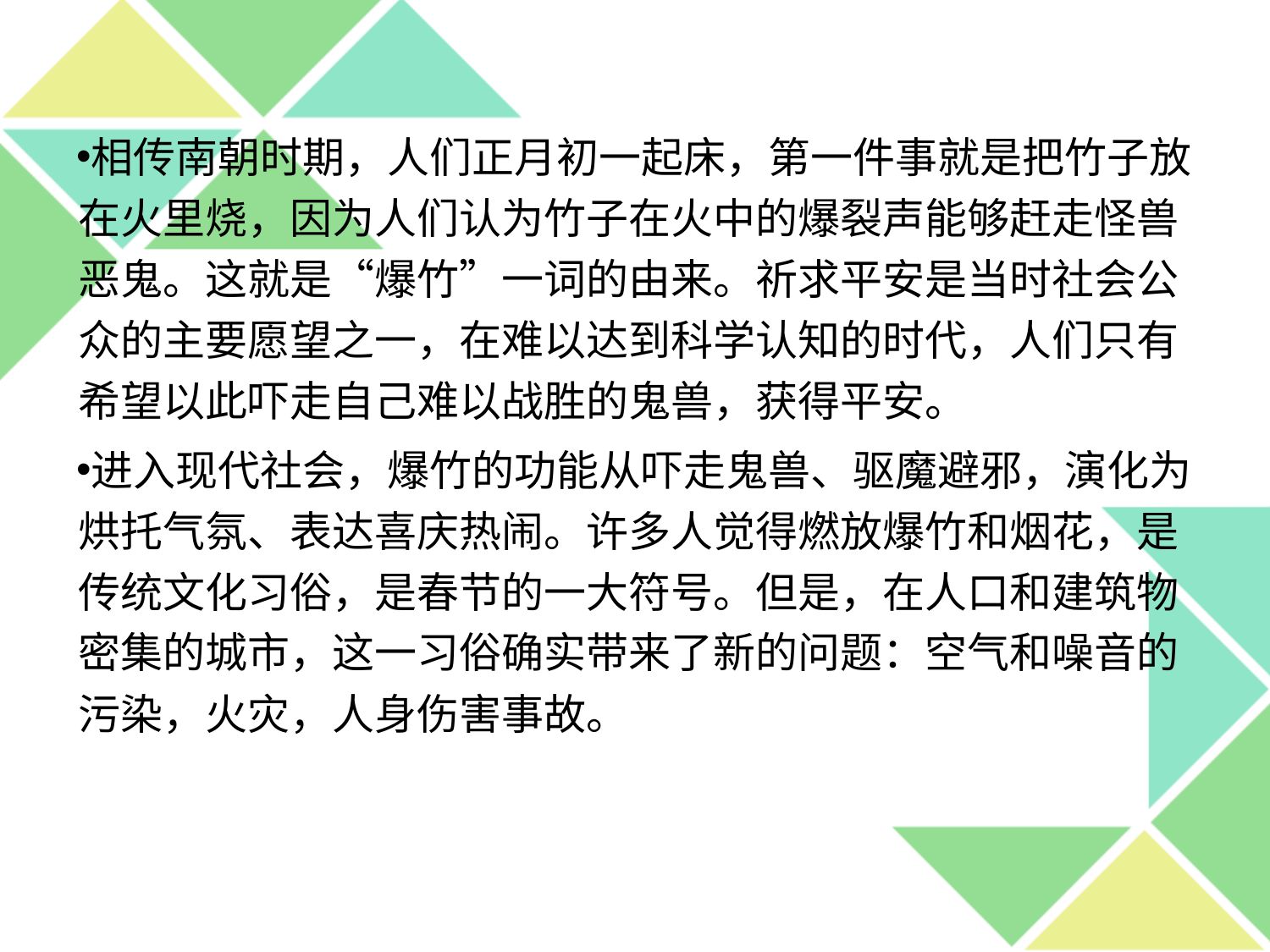

相传南朝时期，人们正月初一起床，第一件事就是把竹子放在火里烧，因为人们认为竹子在火中的爆裂声能够赶走怪兽恶鬼。这就是“爆竹”一词的由来。祈求平安是当时社会公众的主要愿望之一，在难以达到科学认知的时代，人们只有希望以此吓走自己难以战胜的鬼兽，获得平安。
进入现代社会，爆竹的功能从吓走鬼兽、驱魔避邪，演化为烘托气氛、表达喜庆热闹。许多人觉得燃放爆竹和烟花，是传统文化习俗，是春节的一大符号。但是，在人口和建筑物密集的城市，这一习俗确实带来了新的问题：空气和噪音的污染，火灾，人身伤害事故。